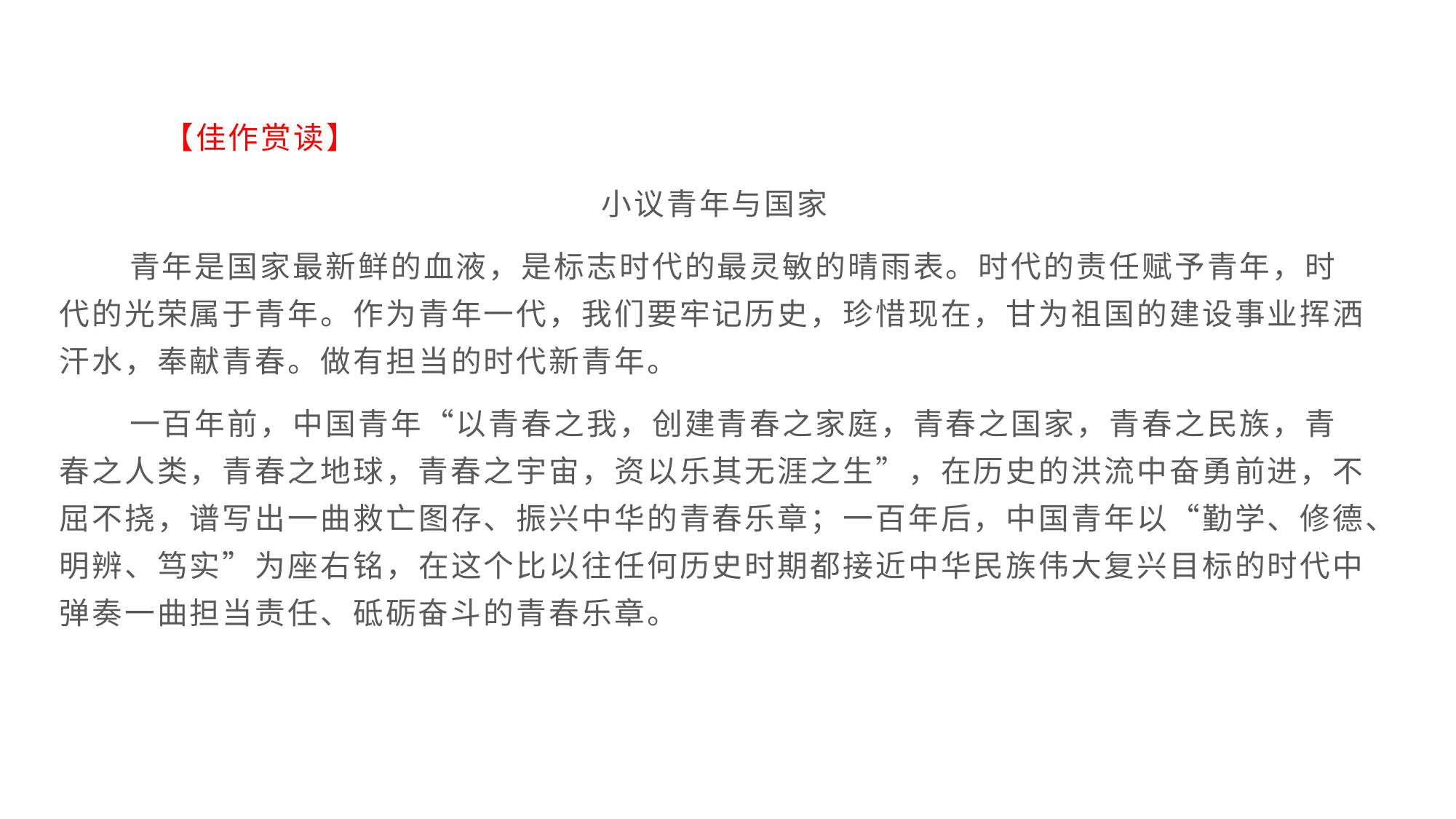

【佳作赏读】
小议青年与国家
       青年是国家最新鲜的血液，是标志时代的最灵敏的晴雨表。时代的责任赋予青年，时代的光荣属于青年。作为青年一代，我们要牢记历史，珍惜现在，甘为祖国的建设事业挥洒汗水，奉献青春。做有担当的时代新青年。
       一百年前，中国青年“以青春之我，创建青春之家庭，青春之国家，青春之民族，青春之人类，青春之地球，青春之宇宙，资以乐其无涯之生”，在历史的洪流中奋勇前进，不屈不挠，谱写出一曲救亡图存、振兴中华的青春乐章；一百年后，中国青年以“勤学、修德、明辨、笃实”为座右铭，在这个比以往任何历史时期都接近中华民族伟大复兴目标的时代中弹奏一曲担当责任、砥砺奋斗的青春乐章。